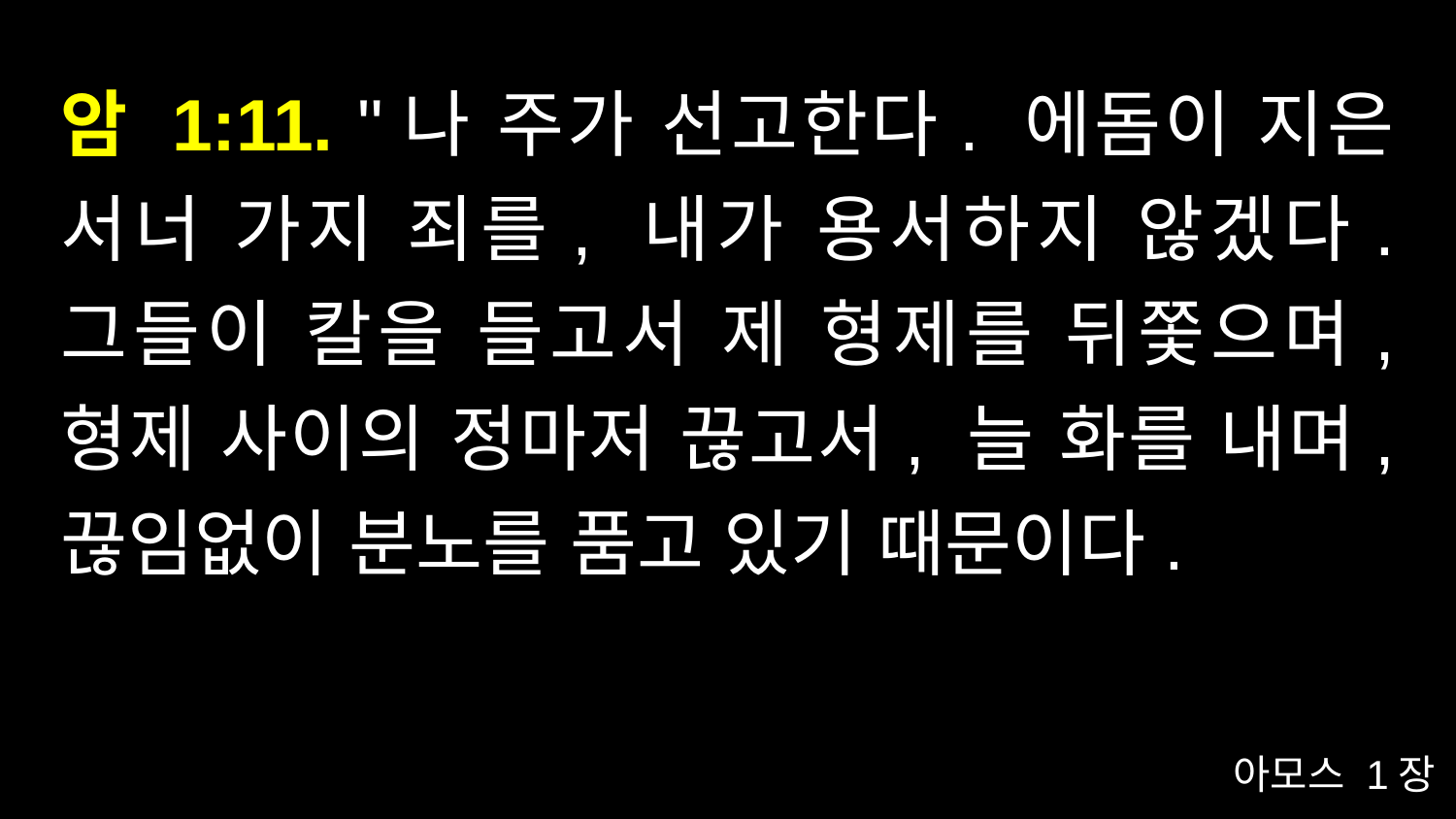

# 암 1:11. "나 주가 선고한다. 에돔이 지은 서너 가지 죄를, 내가 용서하지 않겠다. 그들이 칼을 들고서 제 형제를 뒤쫓으며, 형제 사이의 정마저 끊고서, 늘 화를 내며, 끊임없이 분노를 품고 있기 때문이다.
아모스 1장